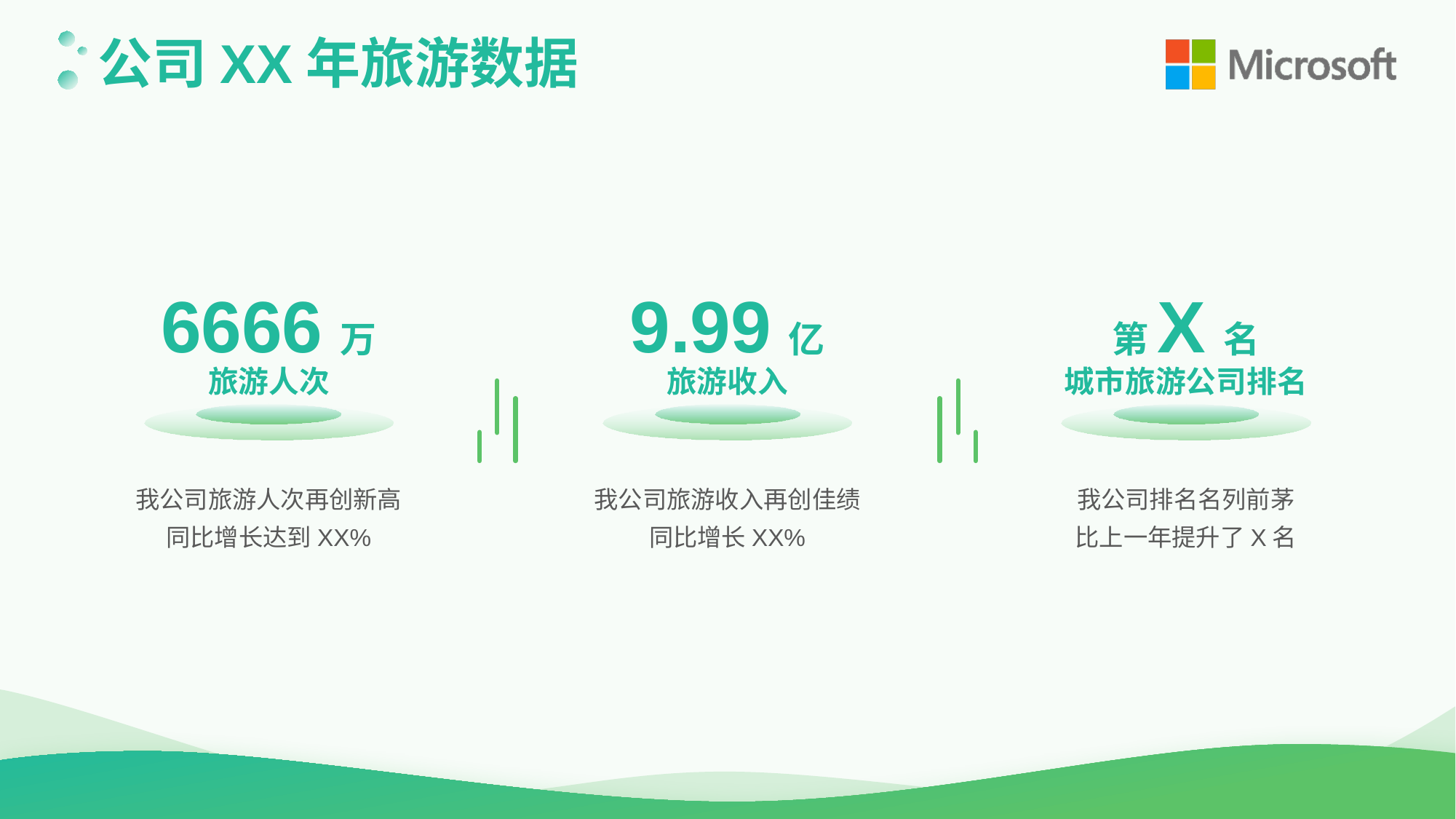

公司XX年旅游数据
6666万
9.99亿
第X名
旅游人次
旅游收入
城市旅游公司排名

我公司旅游人次再创新高
同比增长达到XX%
我公司旅游收入再创佳绩
同比增长XX%
我公司排名名列前茅
比上一年提升了X名